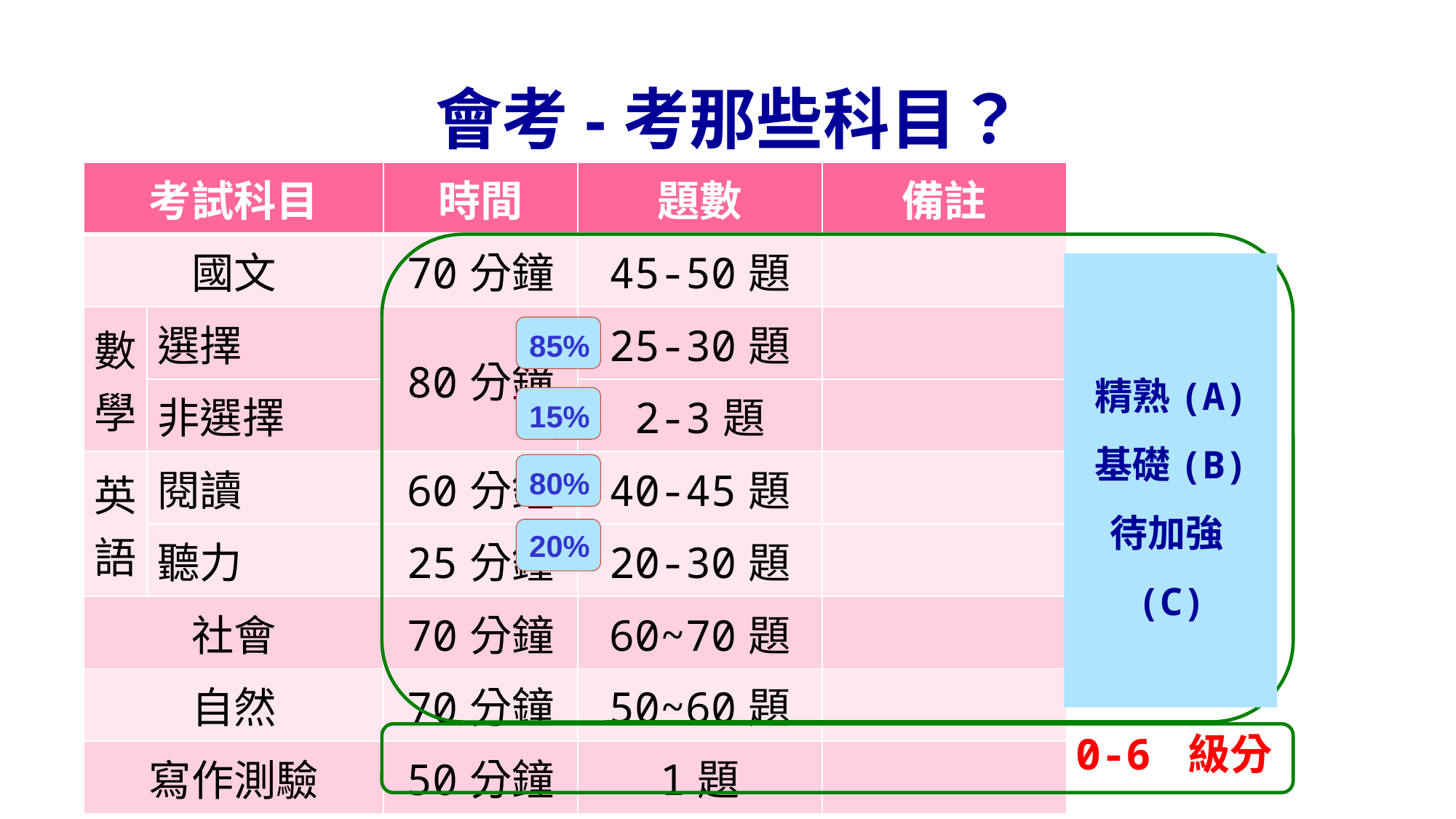

會考-考那些科目？
| 考試科目 |  | 時間 | 題數 | 備註 |
| --- | --- | --- | --- | --- |
| 國文 |  | 70分鐘 | 45-50題 |  |
| 數學 | 選擇 | 80分鐘 | 25-30題 |  |
|  | 非選擇 |  | 2-3題 |  |
| 英語 | 閱讀 | 60分鐘 | 40-45題 |  |
|  | 聽力 | 25分鐘 | 20-30題 |  |
| 社會 |  | 70分鐘 | 60~70題 |  |
| 自然 |  | 70分鐘 | 50~60題 |  |
| 寫作測驗 |  | 50分鐘 | 1題 |  |

精熟(A)
基礎(B)
待加強(C)

85%
每題3分

15%

80%
3選1

20%
0-6 級分